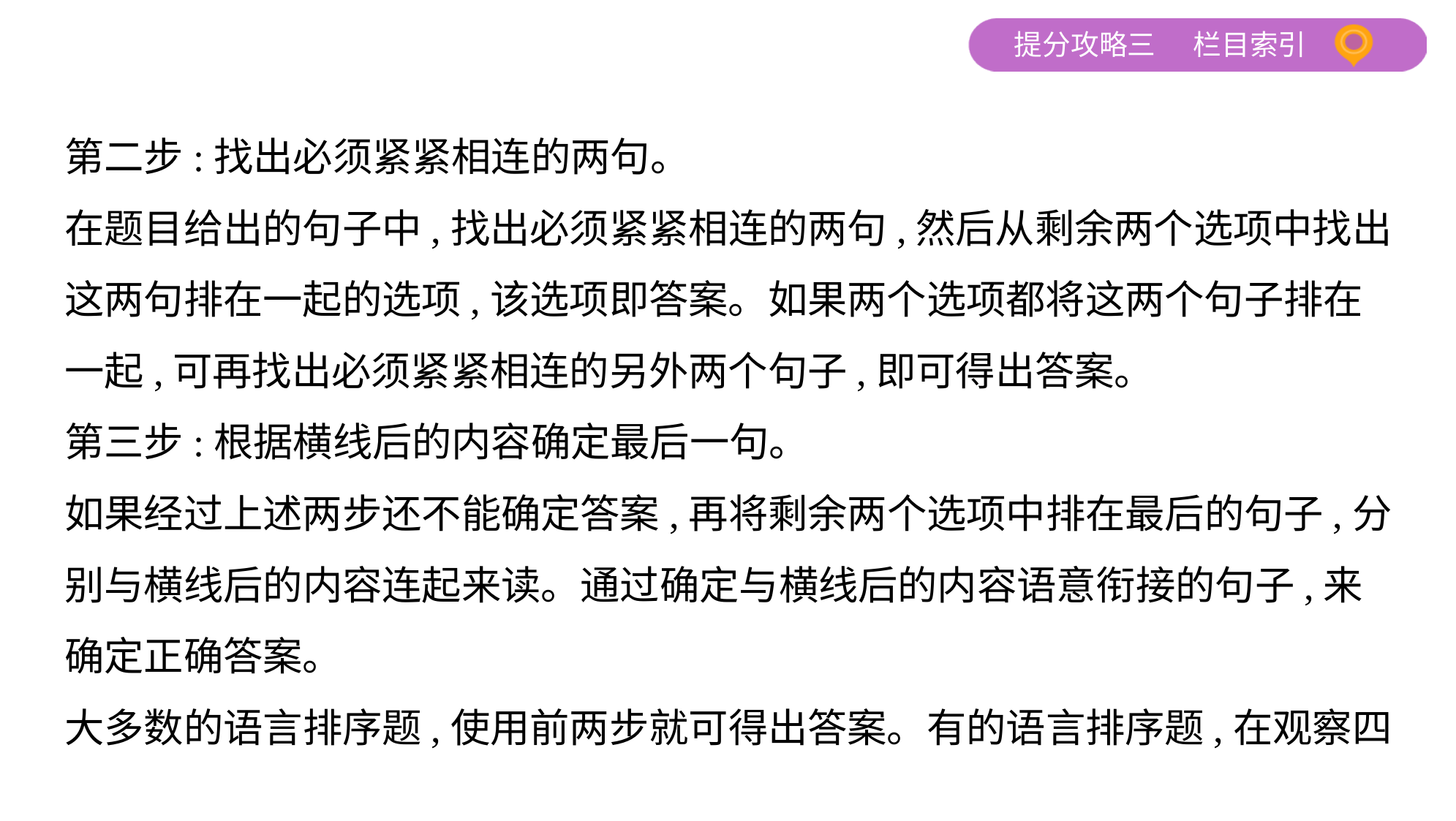

第二步:找出必须紧紧相连的两句。
在题目给出的句子中,找出必须紧紧相连的两句,然后从剩余两个选项中找出
这两句排在一起的选项,该选项即答案。如果两个选项都将这两个句子排在
一起,可再找出必须紧紧相连的另外两个句子,即可得出答案。
第三步:根据横线后的内容确定最后一句。
如果经过上述两步还不能确定答案,再将剩余两个选项中排在最后的句子,分
别与横线后的内容连起来读。通过确定与横线后的内容语意衔接的句子,来
确定正确答案。
大多数的语言排序题,使用前两步就可得出答案。有的语言排序题,在观察四